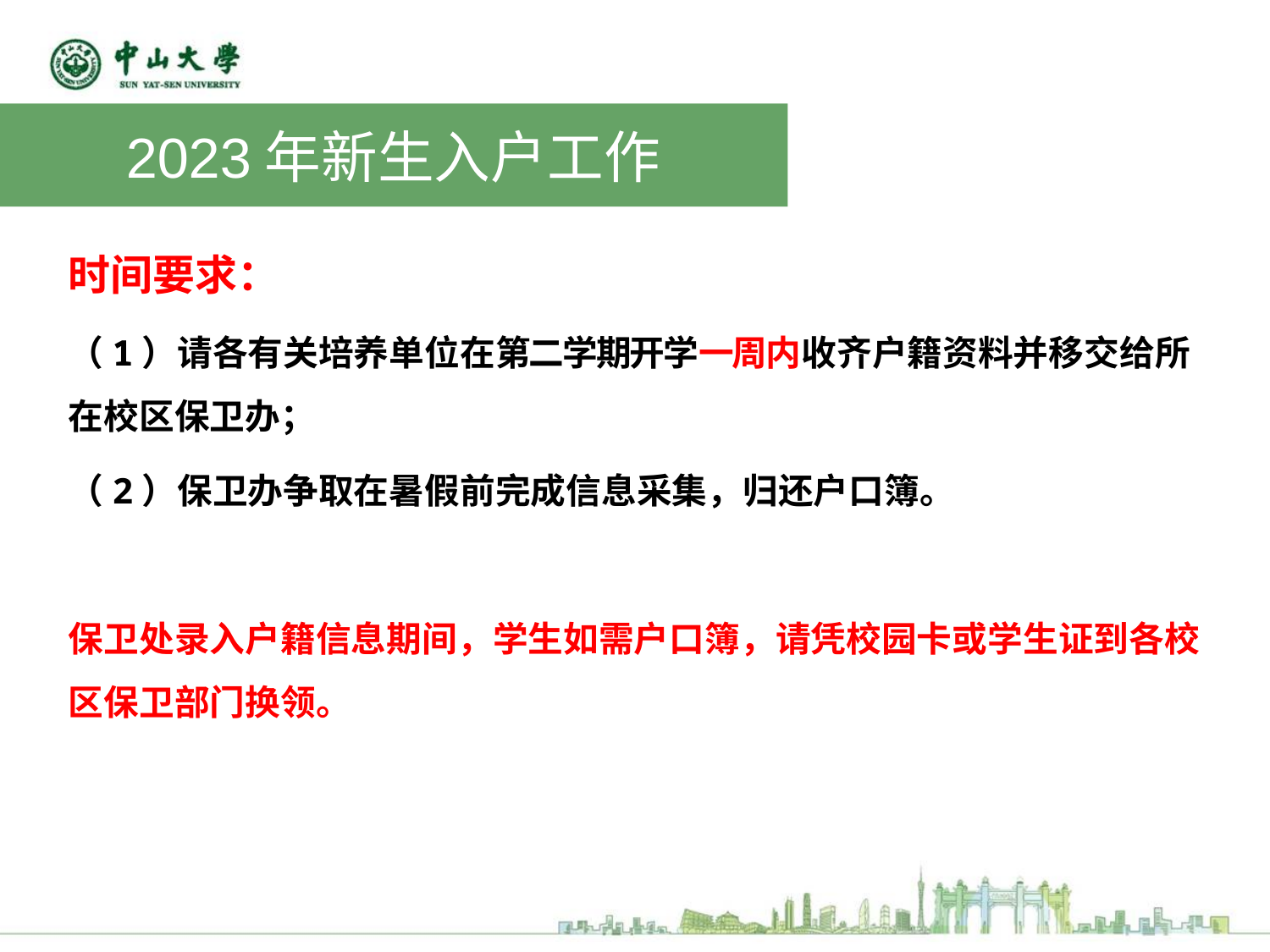

2023年新生入户工作
时间要求：
（1）请各有关培养单位在第二学期开学一周内收齐户籍资料并移交给所在校区保卫办；
（2）保卫办争取在暑假前完成信息采集，归还户口簿。

保卫处录入户籍信息期间，学生如需户口簿，请凭校园卡或学生证到各校区保卫部门换领。